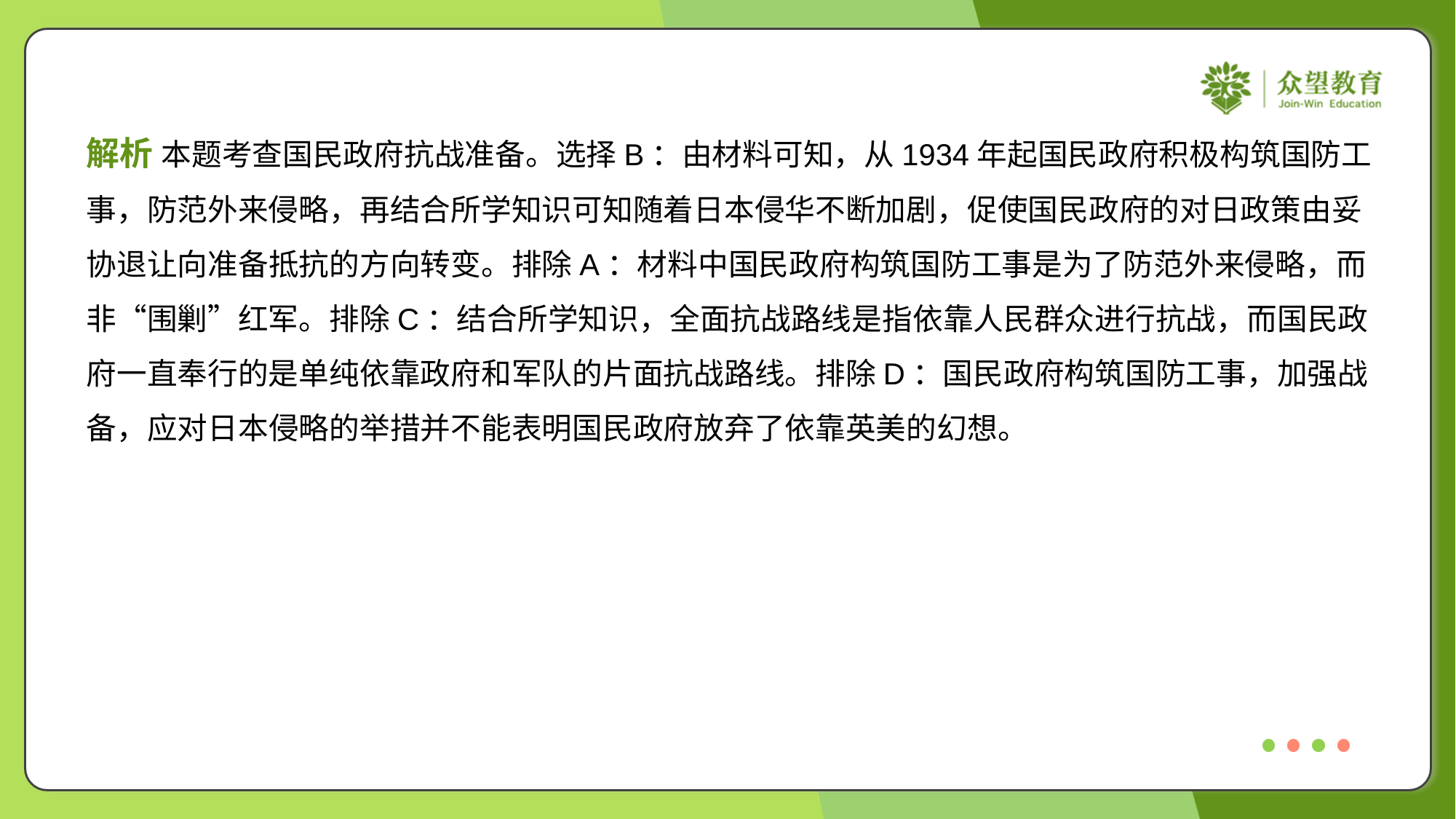

解析 本题考查国民政府抗战准备。选择B：由材料可知，从1934年起国民政府积极构筑国防工
事，防范外来侵略，再结合所学知识可知随着日本侵华不断加剧，促使国民政府的对日政策由妥
协退让向准备抵抗的方向转变。排除A：材料中国民政府构筑国防工事是为了防范外来侵略，而
非“围剿”红军。排除C：结合所学知识，全面抗战路线是指依靠人民群众进行抗战，而国民政
府一直奉行的是单纯依靠政府和军队的片面抗战路线。排除D：国民政府构筑国防工事，加强战
备，应对日本侵略的举措并不能表明国民政府放弃了依靠英美的幻想。